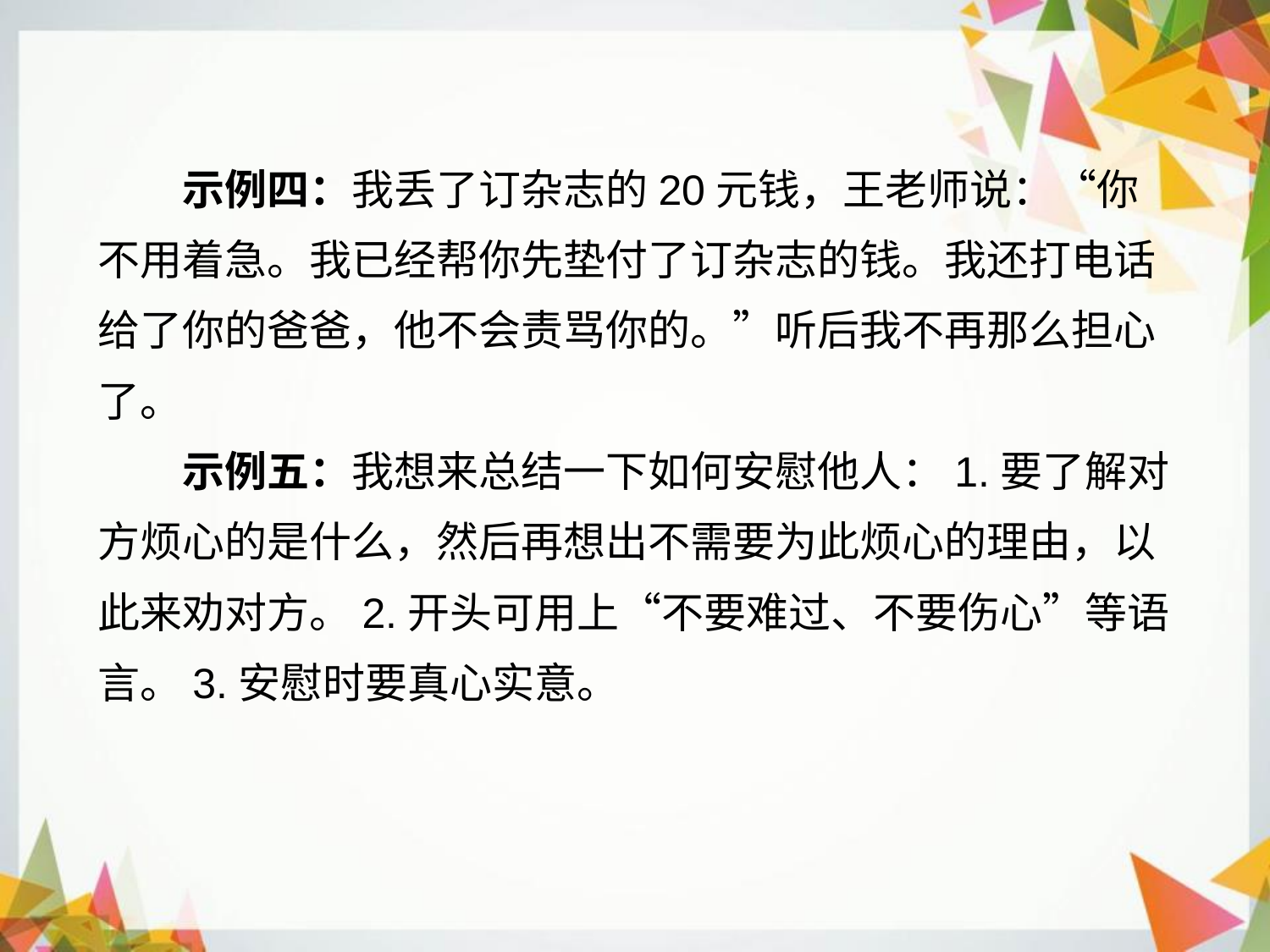

示例四：我丢了订杂志的20元钱，王老师说：“你不用着急。我已经帮你先垫付了订杂志的钱。我还打电话给了你的爸爸，他不会责骂你的。”听后我不再那么担心了。
示例五：我想来总结一下如何安慰他人：1.要了解对方烦心的是什么，然后再想出不需要为此烦心的理由，以此来劝对方。2.开头可用上“不要难过、不要伤心”等语言。3.安慰时要真心实意。